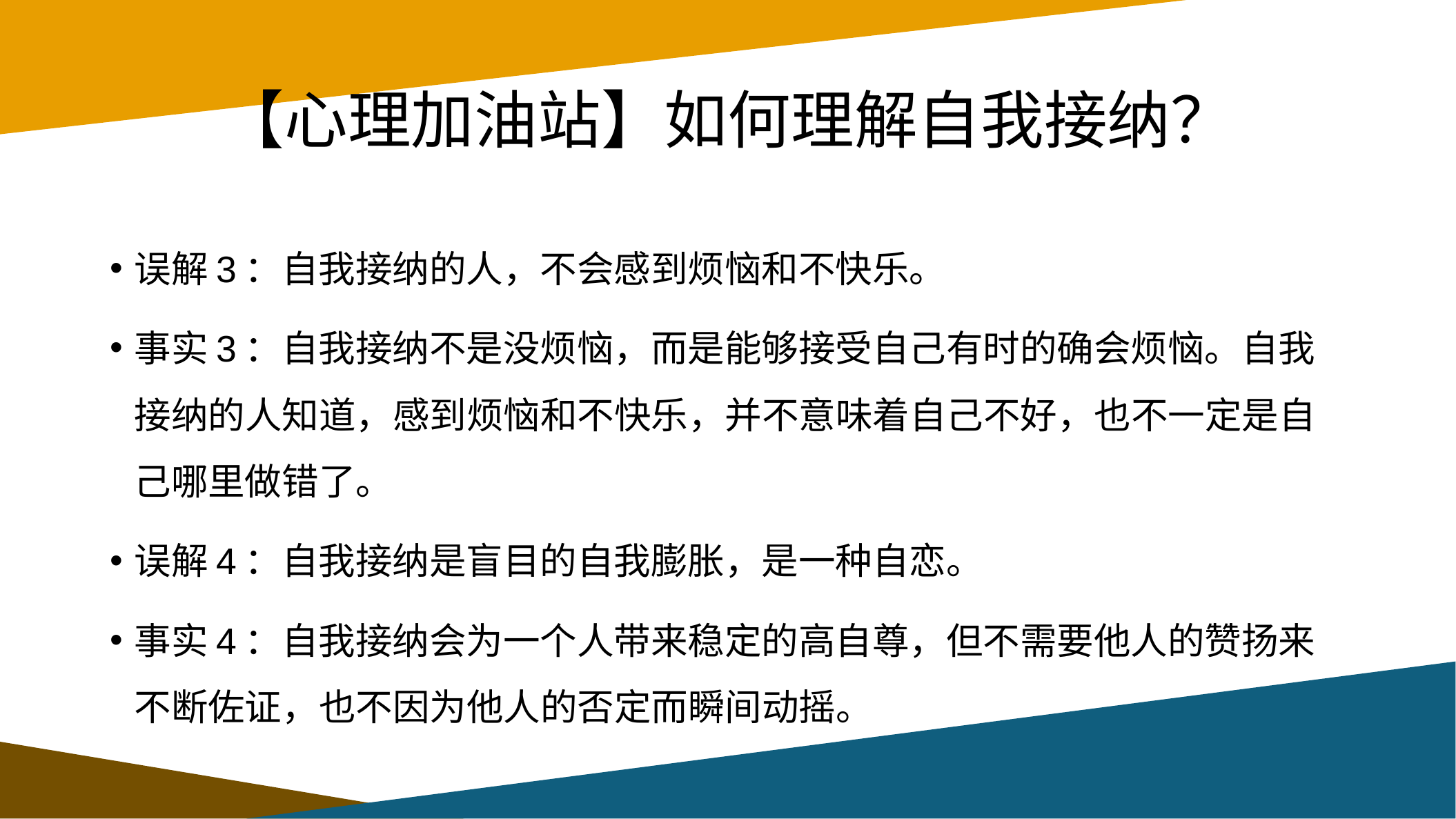

# 【心理加油站】如何理解自我接纳？
误解3：自我接纳的人，不会感到烦恼和不快乐。
事实3：自我接纳不是没烦恼，而是能够接受自己有时的确会烦恼。自我接纳的人知道，感到烦恼和不快乐，并不意味着自己不好，也不一定是自己哪里做错了。
误解4：自我接纳是盲目的自我膨胀，是一种自恋。
事实4：自我接纳会为一个人带来稳定的高自尊，但不需要他人的赞扬来不断佐证，也不因为他人的否定而瞬间动摇。